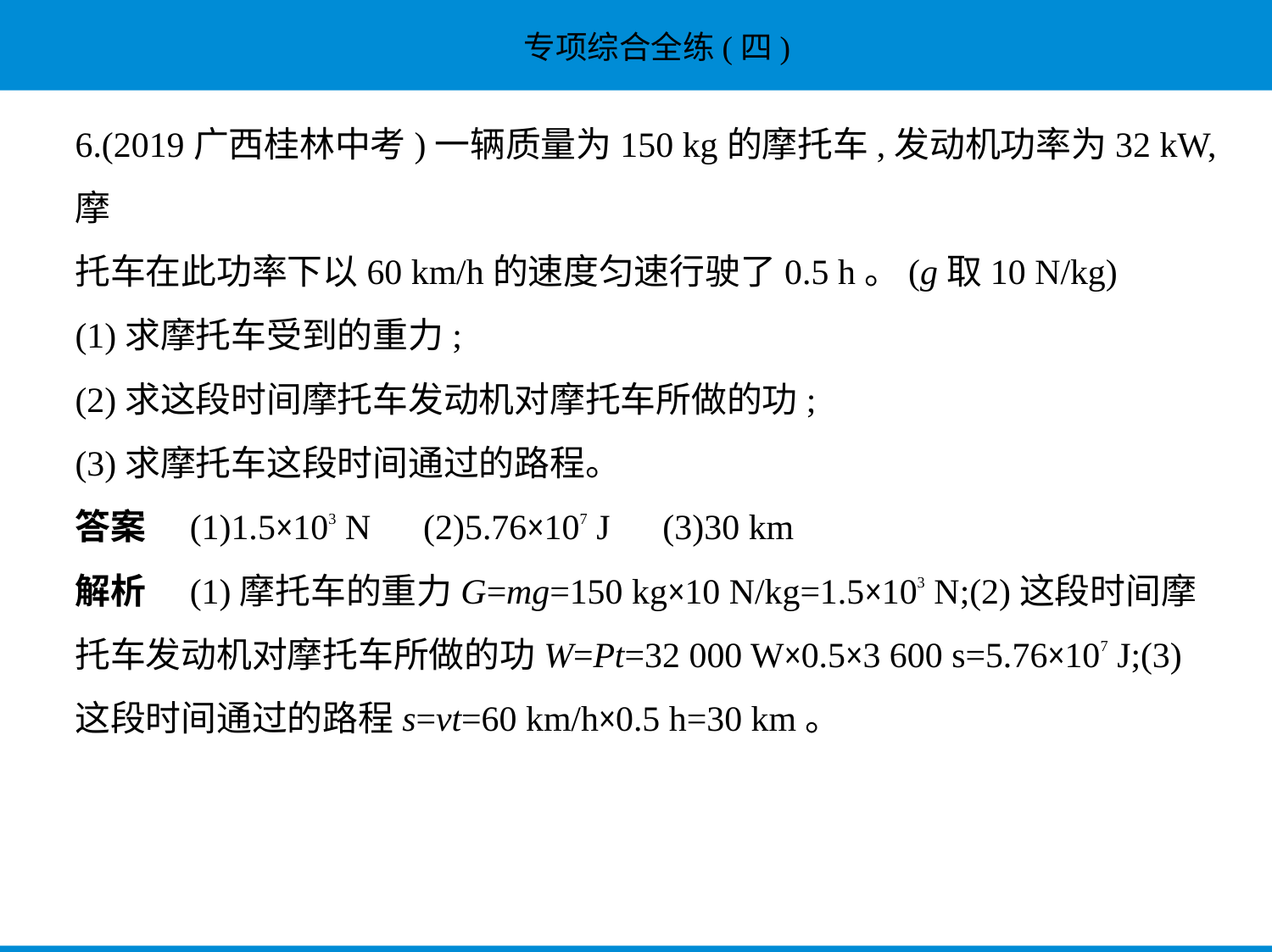

6.(2019广西桂林中考)一辆质量为150 kg的摩托车,发动机功率为32 kW,摩
托车在此功率下以60 km/h的速度匀速行驶了0.5 h。(g取10 N/kg)
(1)求摩托车受到的重力;
(2)求这段时间摩托车发动机对摩托车所做的功;
(3)求摩托车这段时间通过的路程。
答案　(1)1.5×103 N　(2)5.76×107 J　(3)30 km
解析　(1)摩托车的重力G=mg=150 kg×10 N/kg=1.5×103 N;(2)这段时间摩
托车发动机对摩托车所做的功W=Pt=32 000 W×0.5×3 600 s=5.76×107 J;(3)
这段时间通过的路程s=vt=60 km/h×0.5 h=30 km。